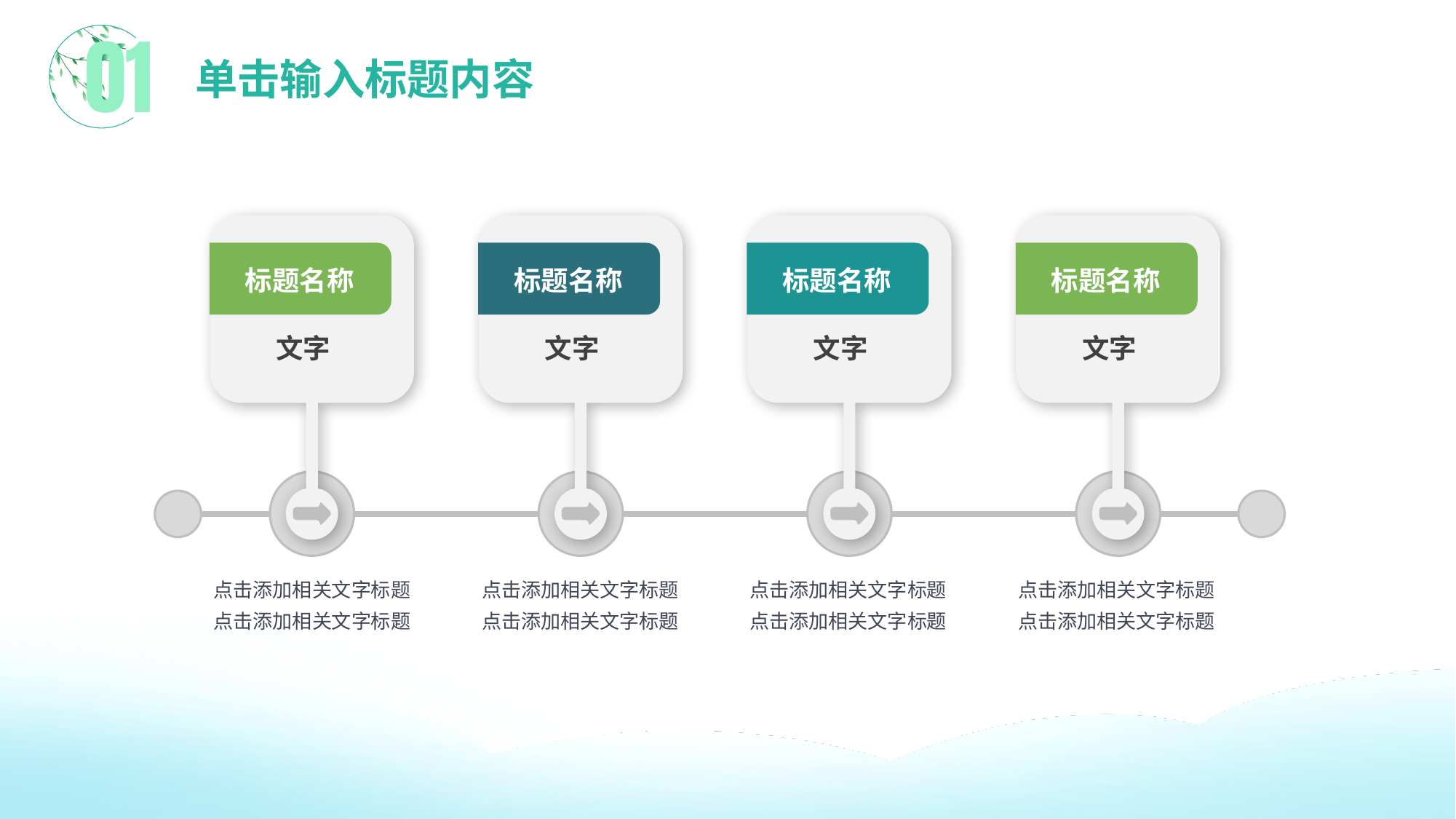

01
# 单击输入标题内容

标题名称
文字

标题名称
文字

标题名称
文字

标题名称
文字

点击添加相关文字标题
点击添加相关文字标题
点击添加相关文字标题
点击添加相关文字标题
点击添加相关文字标题
点击添加相关文字标题
点击添加相关文字标题
点击添加相关文字标题